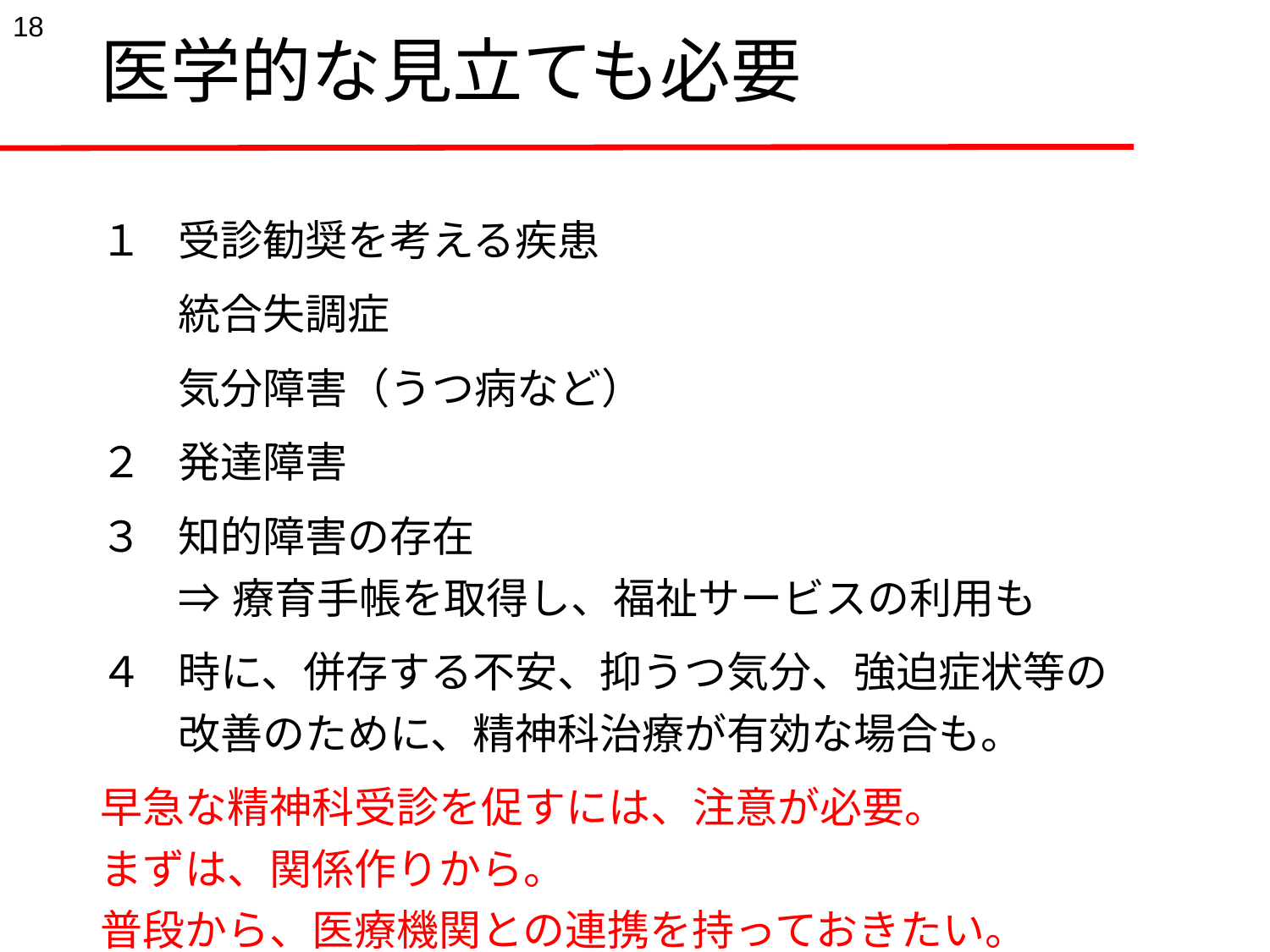

18
# 医学的な見立ても必要
| １ | 受診勧奨を考える疾患 |
| --- | --- |
|  | 統合失調症 |
|  | 気分障害（うつ病など） |
| ２ | 発達障害 |
| ３ | 知的障害の存在 ⇒療育手帳を取得し、福祉サービスの利用も |
| ４ | 時に、併存する不安、抑うつ気分、強迫症状等の改善のために、精神科治療が有効な場合も。 |
| 早急な精神科受診を促すには、注意が必要。 まずは、関係作りから。 普段から、医療機関との連携を持っておきたい。 |  |